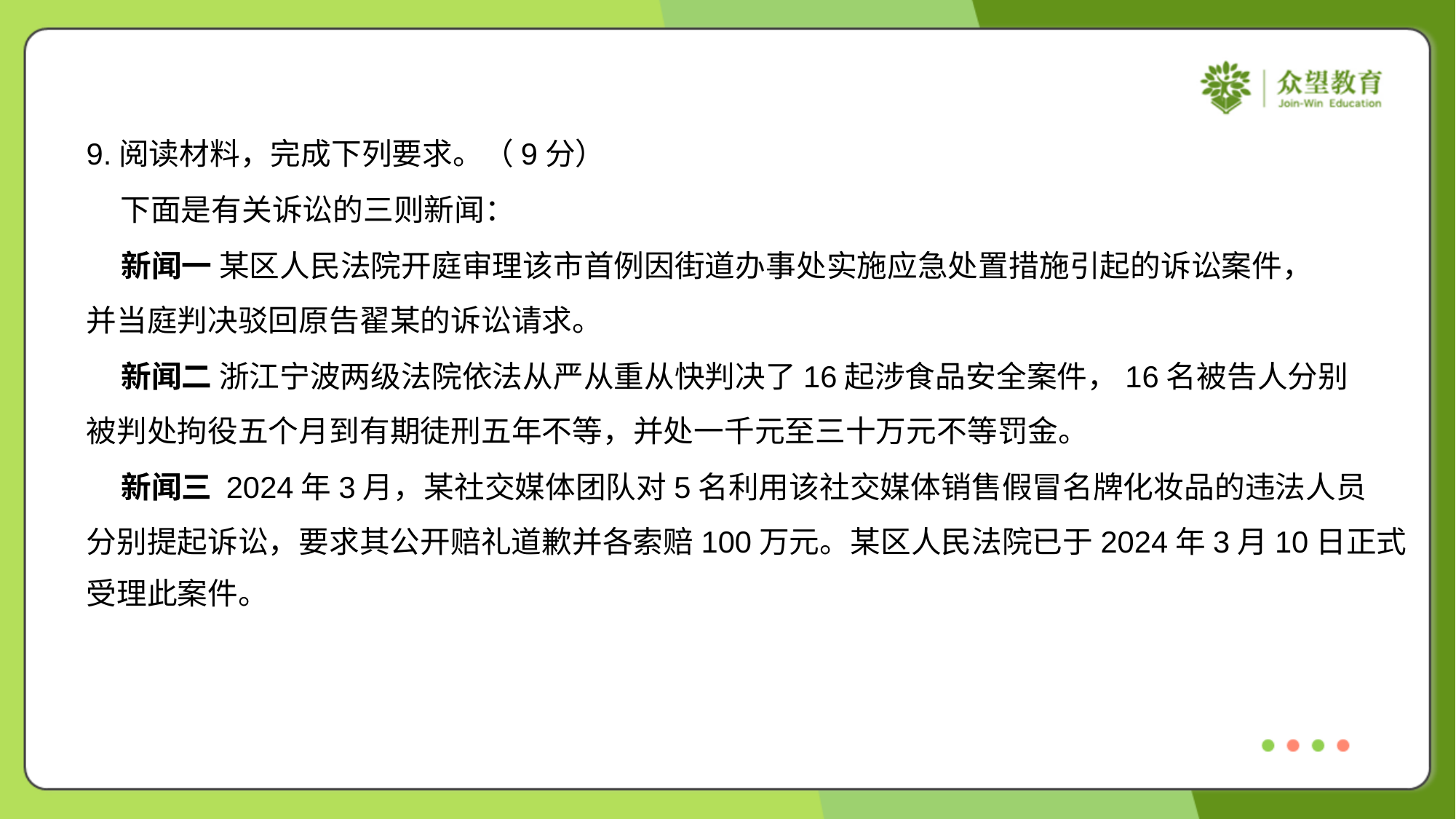

9.阅读材料，完成下列要求。（9分）
    下面是有关诉讼的三则新闻：
    新闻一 某区人民法院开庭审理该市首例因街道办事处实施应急处置措施引起的诉讼案件，
并当庭判决驳回原告翟某的诉讼请求。
    新闻二 浙江宁波两级法院依法从严从重从快判决了16起涉食品安全案件，16名被告人分别
被判处拘役五个月到有期徒刑五年不等，并处一千元至三十万元不等罚金。
    新闻三 2024年3月，某社交媒体团队对5名利用该社交媒体销售假冒名牌化妆品的违法人员
分别提起诉讼，要求其公开赔礼道歉并各索赔100万元。某区人民法院已于2024年3月10日正式
受理此案件。